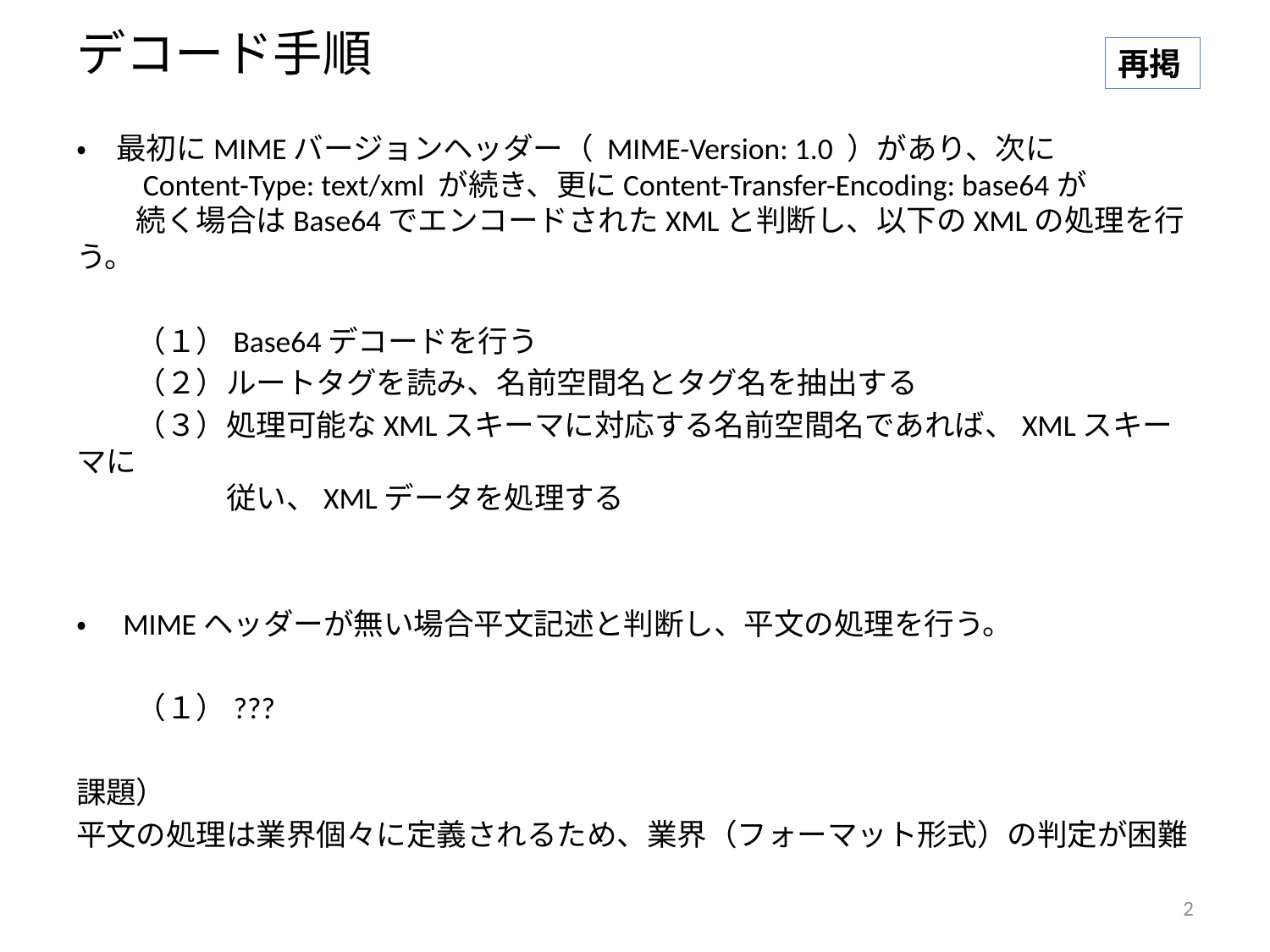

# デコード手順
再掲
・　最初にMIMEバージョンヘッダー（ MIME-Version: 1.0 ）があり、次に
　　Content-Type: text/xml が続き、更にContent-Transfer-Encoding: base64が
　　続く場合はBase64でエンコードされたXMLと判断し、以下のXMLの処理を行う。

　　（１）Base64デコードを行う
　　（２）ルートタグを読み、名前空間名とタグ名を抽出する
　　（３）処理可能なXMLスキーマに対応する名前空間名であれば、XMLスキーマに
　　　　　従い、XMLデータを処理する

・　MIMEヘッダーが無い場合平文記述と判断し、平文の処理を行う。

　　（１）???

課題）
平文の処理は業界個々に定義されるため、業界（フォーマット形式）の判定が困難

2